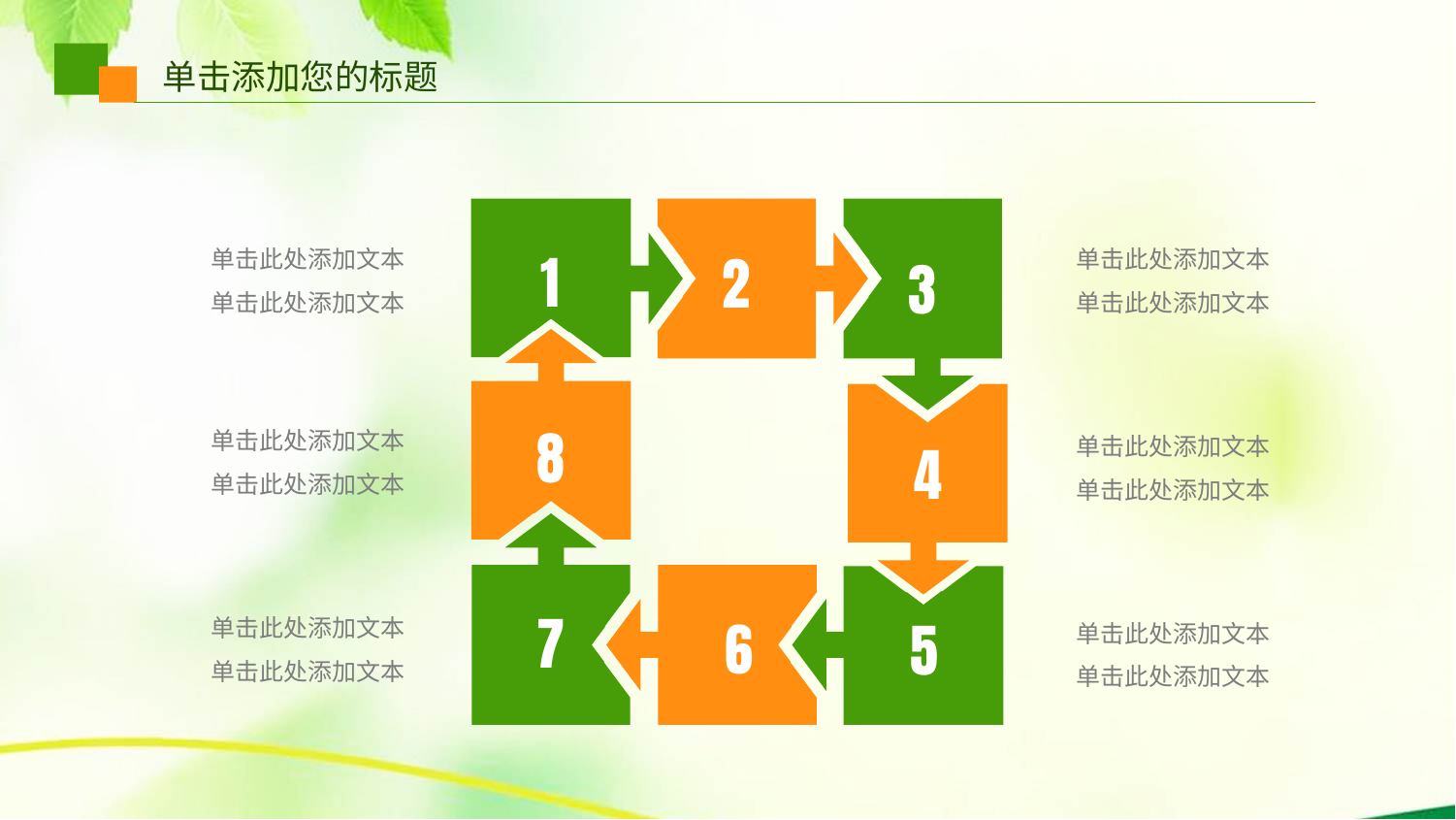

单击添加您的标题

1
2
3
单击此处添加文本
单击此处添加文本
单击此处添加文本
单击此处添加文本
8
4
单击此处添加文本
单击此处添加文本
单击此处添加文本
单击此处添加文本
7
6
5
单击此处添加文本
单击此处添加文本
单击此处添加文本
单击此处添加文本